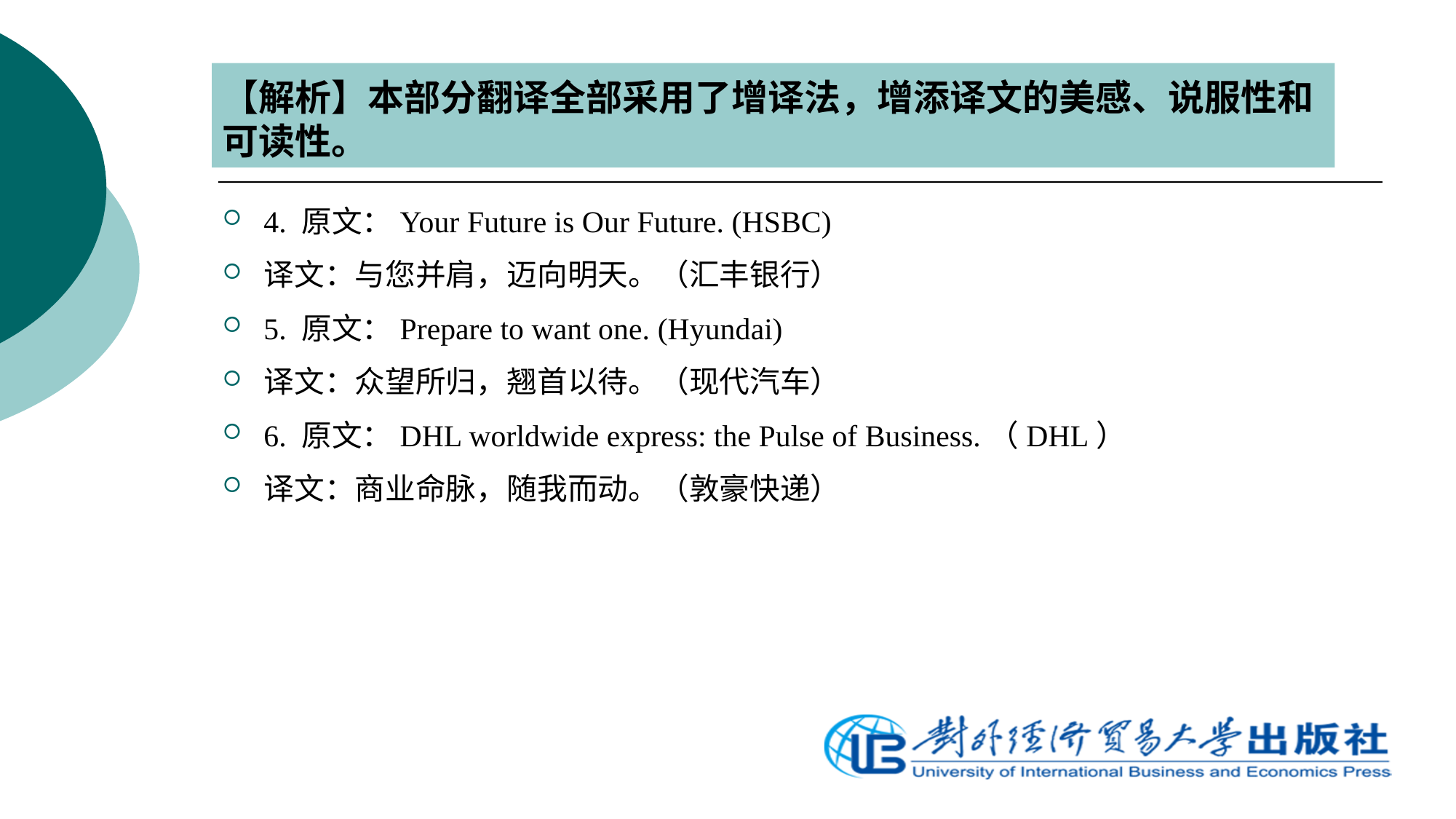

【解析】本部分翻译全部采用了增译法，增添译文的美感、说服性和可读性。
4. 原文：Your Future is Our Future. (HSBC)
译文：与您并肩，迈向明天。（汇丰银行）
5. 原文：Prepare to want one. (Hyundai)
译文：众望所归，翘首以待。（现代汽车）
6. 原文：DHL worldwide express: the Pulse of Business.（DHL）
译文：商业命脉，随我而动。（敦豪快递）